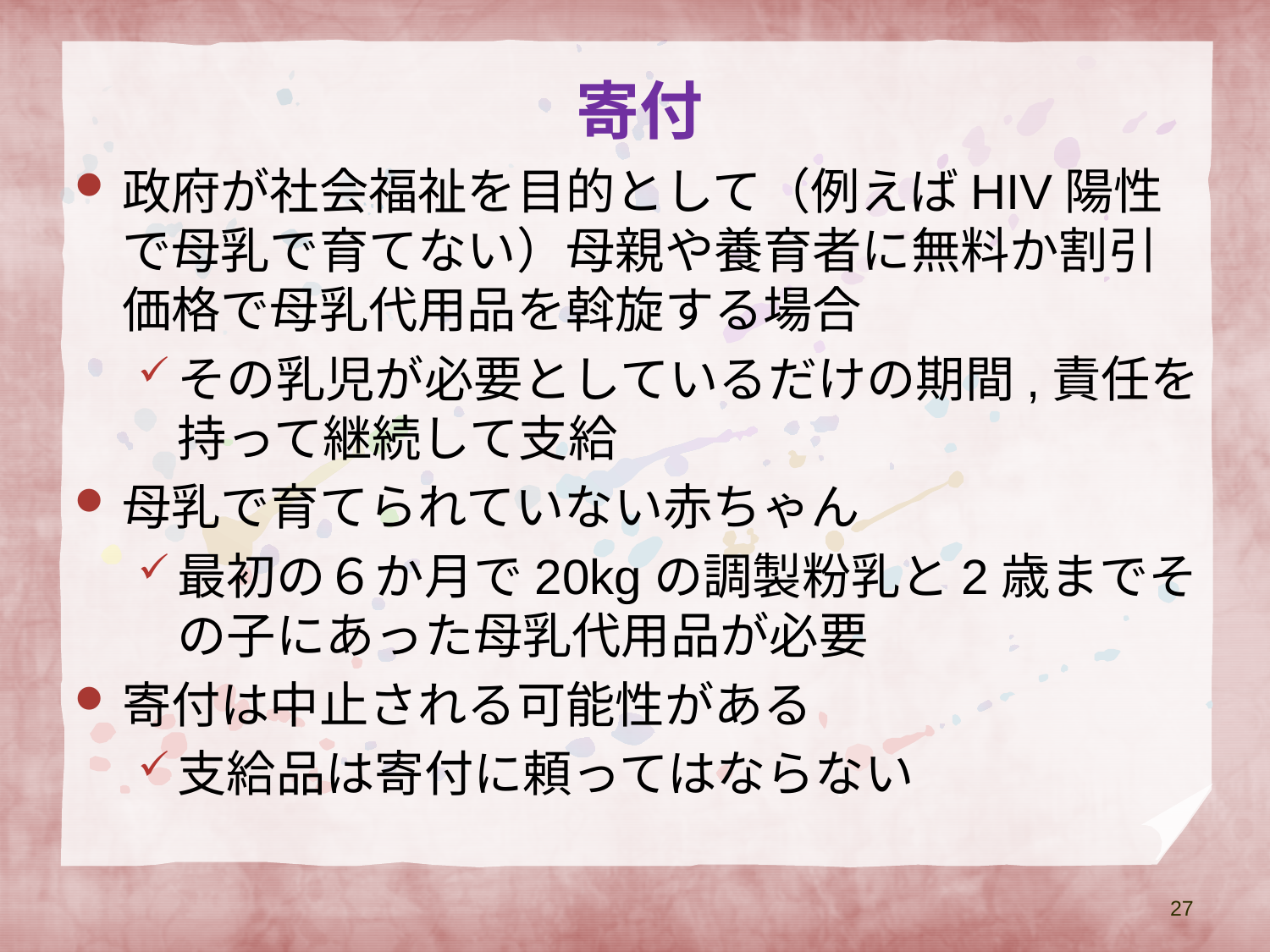

# 寄付
政府が社会福祉を目的として（例えばHIV陽性で母乳で育てない）母親や養育者に無料か割引価格で母乳代用品を斡旋する場合
その乳児が必要としているだけの期間,責任を持って継続して支給
母乳で育てられていない赤ちゃん
最初の６か月で20kgの調製粉乳と2歳までその子にあった母乳代用品が必要
寄付は中止される可能性がある
支給品は寄付に頼ってはならない
27